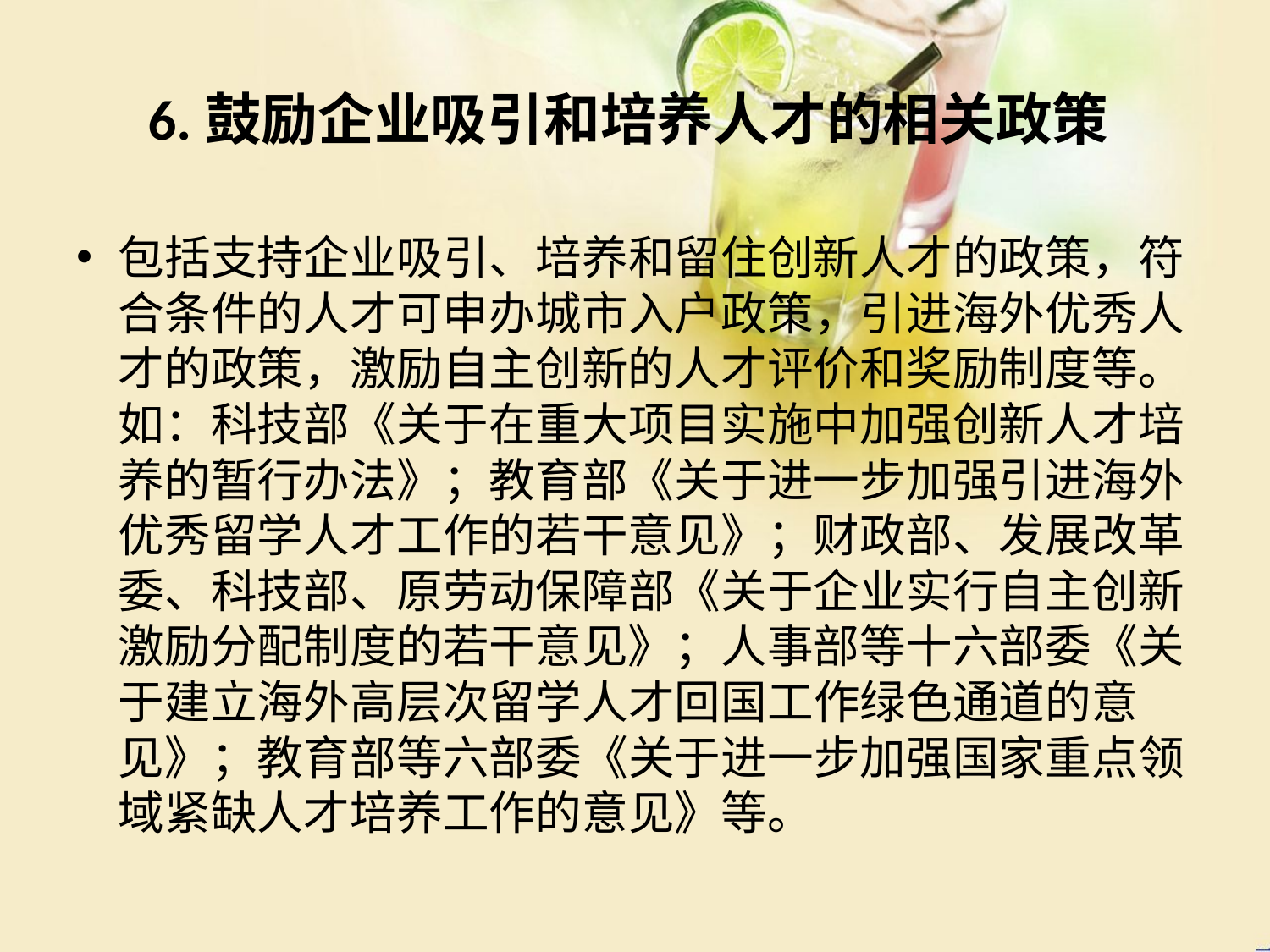

# 6.鼓励企业吸引和培养人才的相关政策
包括支持企业吸引、培养和留住创新人才的政策，符合条件的人才可申办城市入户政策，引进海外优秀人才的政策，激励自主创新的人才评价和奖励制度等。如：科技部《关于在重大项目实施中加强创新人才培养的暂行办法》；教育部《关于进一步加强引进海外优秀留学人才工作的若干意见》；财政部、发展改革委、科技部、原劳动保障部《关于企业实行自主创新激励分配制度的若干意见》；人事部等十六部委《关于建立海外高层次留学人才回国工作绿色通道的意见》；教育部等六部委《关于进一步加强国家重点领域紧缺人才培养工作的意见》等。